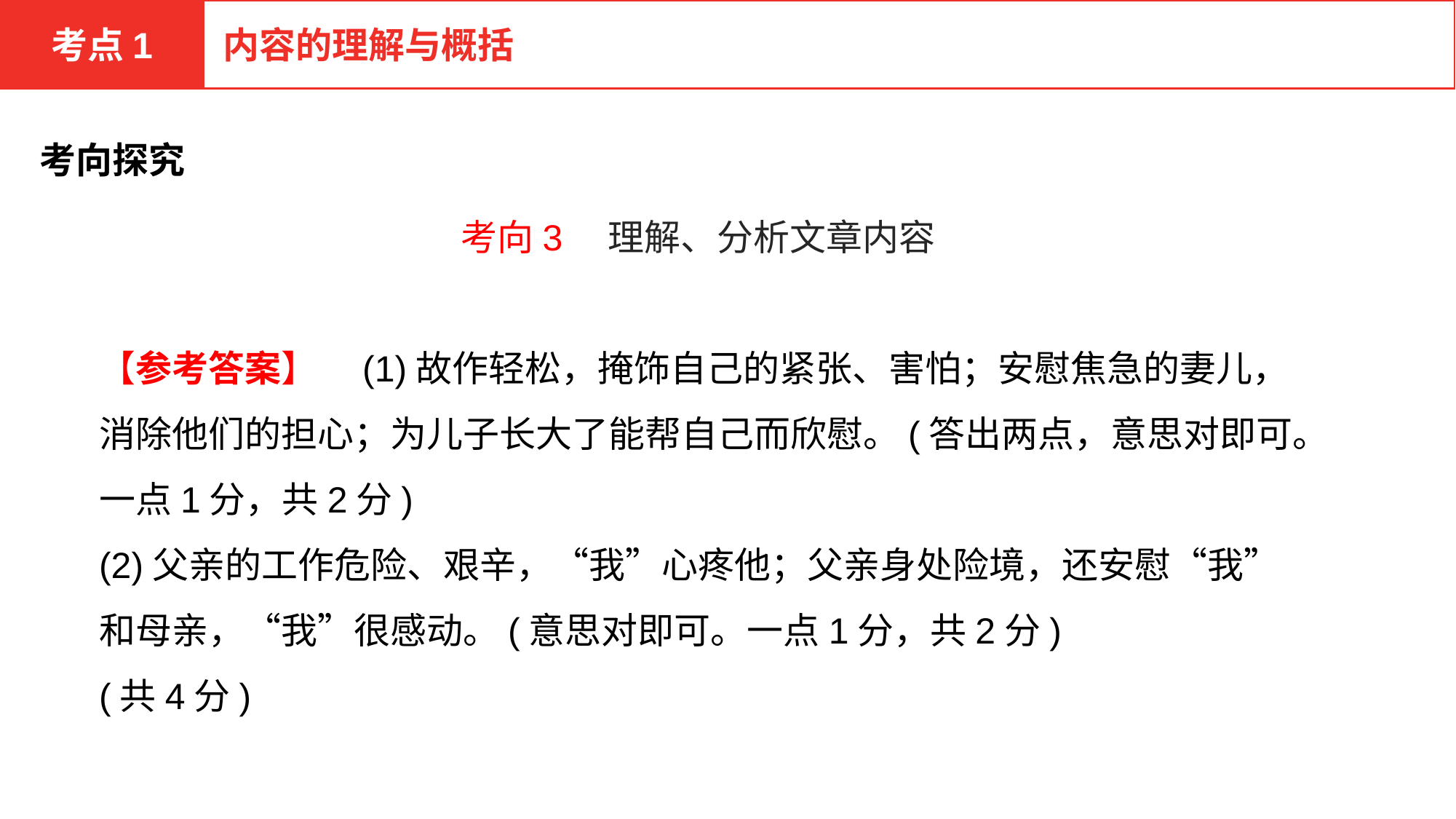

考点1
内容的理解与概括
考向探究
考向3　理解、分析文章内容

【参考答案】　(1)故作轻松，掩饰自己的紧张、害怕；安慰焦急的妻儿，消除他们的担心；为儿子长大了能帮自己而欣慰。(答出两点，意思对即可。一点1分，共2分)
(2)父亲的工作危险、艰辛，“我”心疼他；父亲身处险境，还安慰“我”和母亲，“我”很感动。(意思对即可。一点1分，共2分)
(共4分)